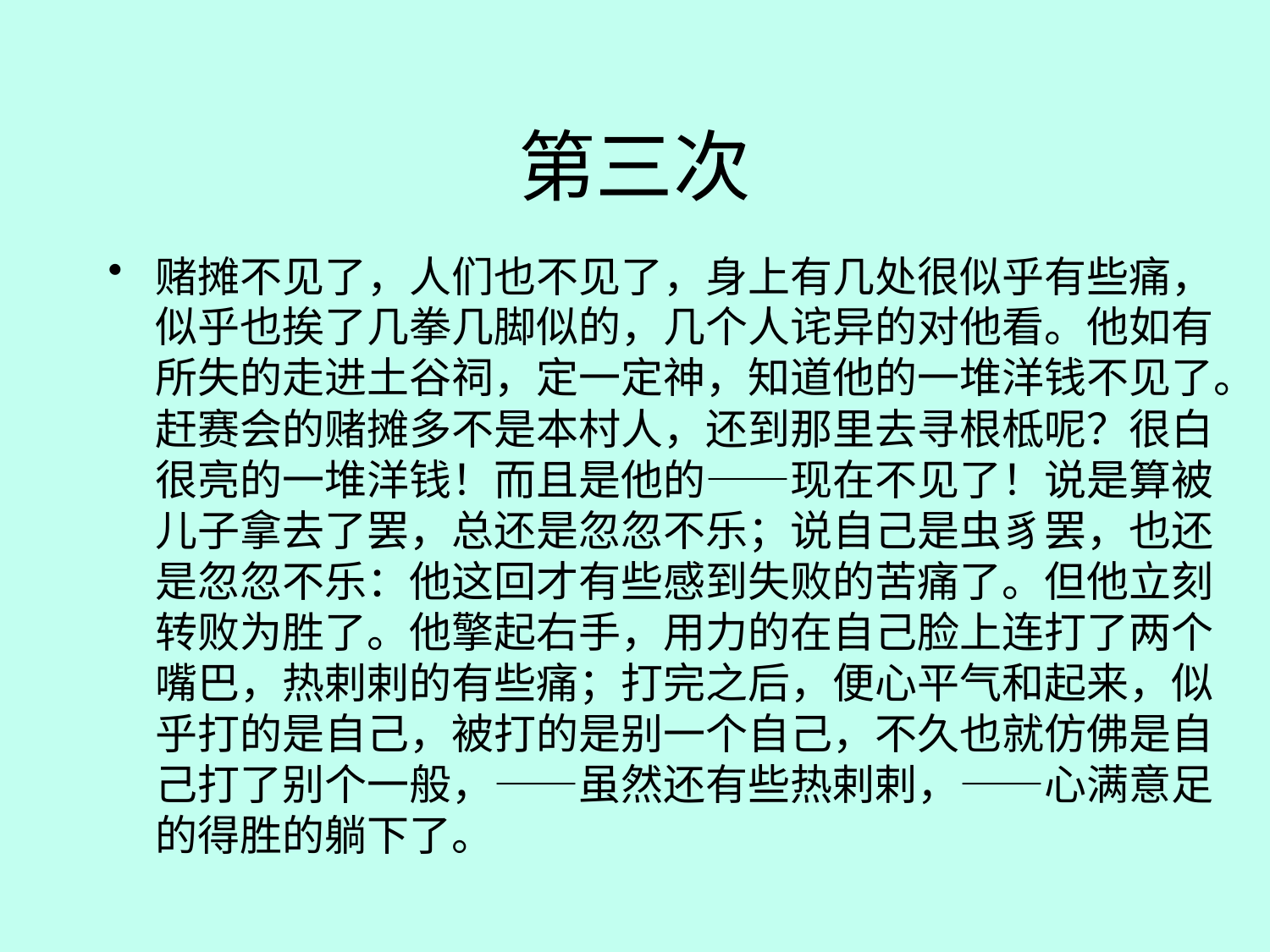

# 第三次
赌摊不见了，人们也不见了，身上有几处很似乎有些痛，似乎也挨了几拳几脚似的，几个人诧异的对他看。他如有所失的走进土谷祠，定一定神，知道他的一堆洋钱不见了。赶赛会的赌摊多不是本村人，还到那里去寻根柢呢？很白很亮的一堆洋钱！而且是他的——现在不见了！说是算被儿子拿去了罢，总还是忽忽不乐；说自己是虫豸罢，也还是忽忽不乐：他这回才有些感到失败的苦痛了。但他立刻转败为胜了。他擎起右手，用力的在自己脸上连打了两个嘴巴，热剌剌的有些痛；打完之后，便心平气和起来，似乎打的是自己，被打的是别一个自己，不久也就仿佛是自己打了别个一般，——虽然还有些热剌剌，——心满意足的得胜的躺下了。